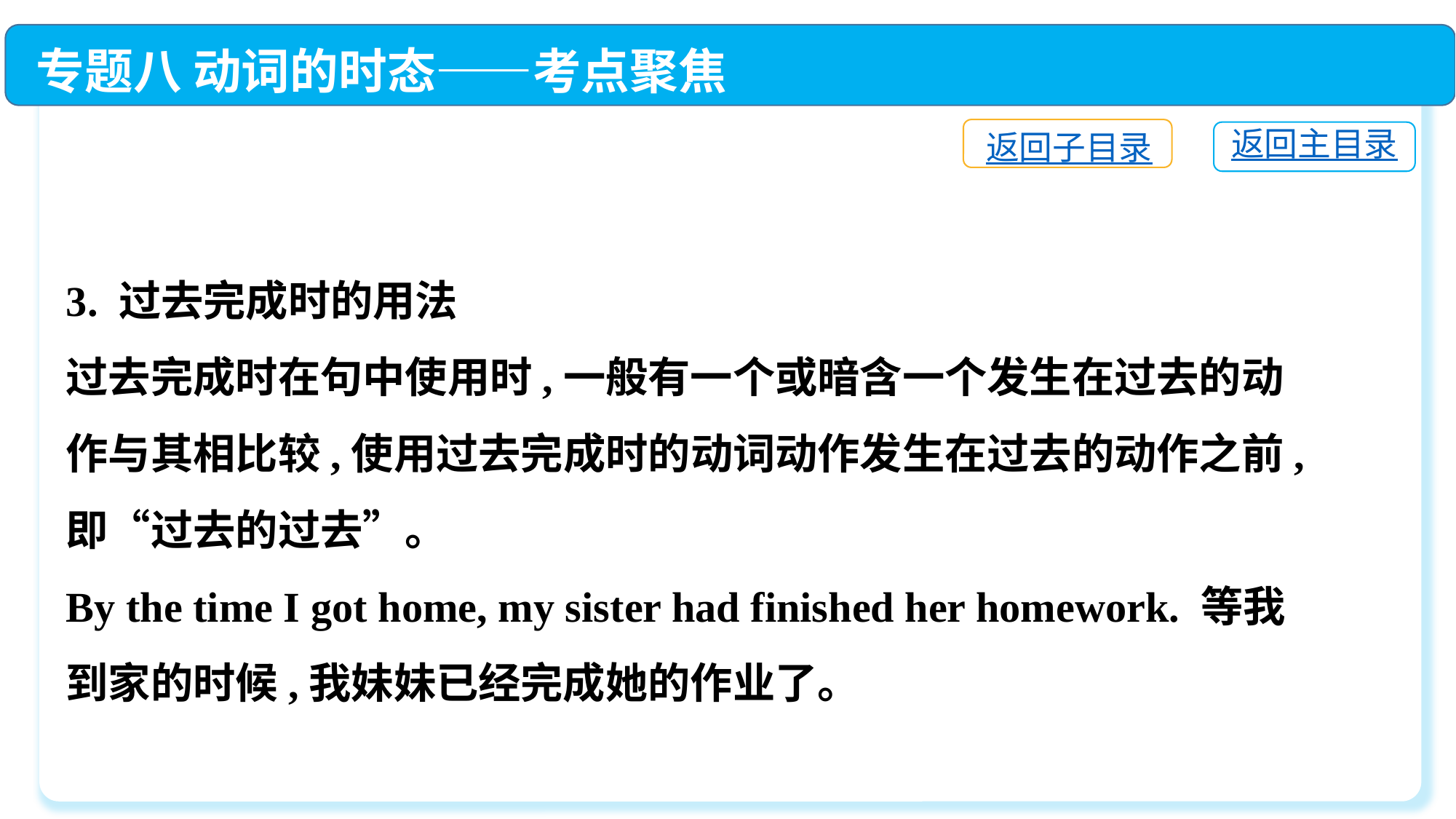

专题八 动词的时态——考点聚焦

返回子目录
返回主目录

3. 过去完成时的用法
过去完成时在句中使用时,一般有一个或暗含一个发生在过去的动作与其相比较,使用过去完成时的动词动作发生在过去的动作之前,即“过去的过去”。
By the time I got home, my sister had finished her homework. 等我到家的时候,我妹妹已经完成她的作业了。